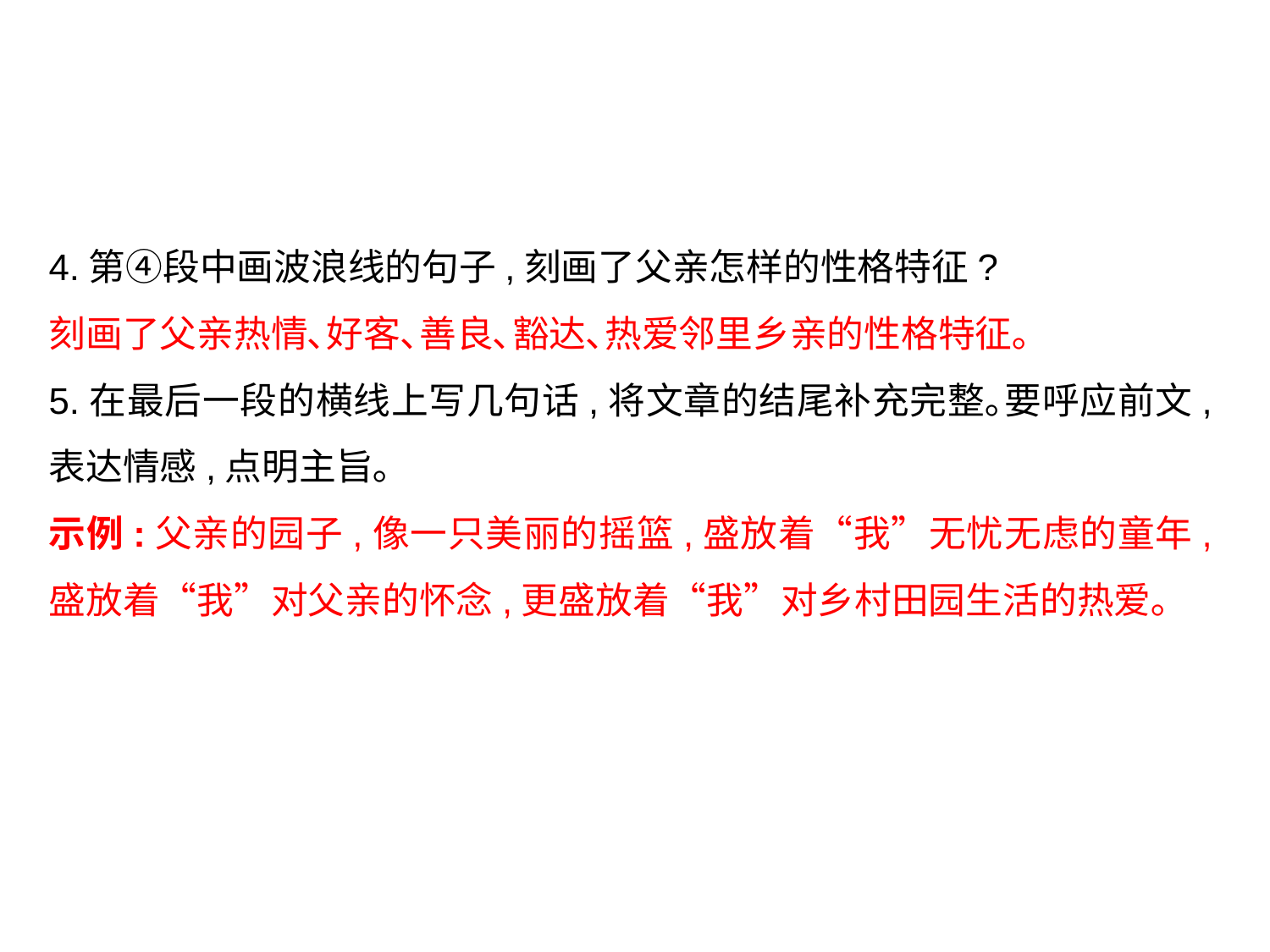

4.第④段中画波浪线的句子,刻画了父亲怎样的性格特征?
刻画了父亲热情､好客､善良､豁达､热爱邻里乡亲的性格特征｡
5.在最后一段的横线上写几句话,将文章的结尾补充完整｡要呼应前文,表达情感,点明主旨｡
示例:父亲的园子,像一只美丽的摇篮,盛放着“我”无忧无虑的童年,盛放着“我”对父亲的怀念,更盛放着“我”对乡村田园生活的热爱｡